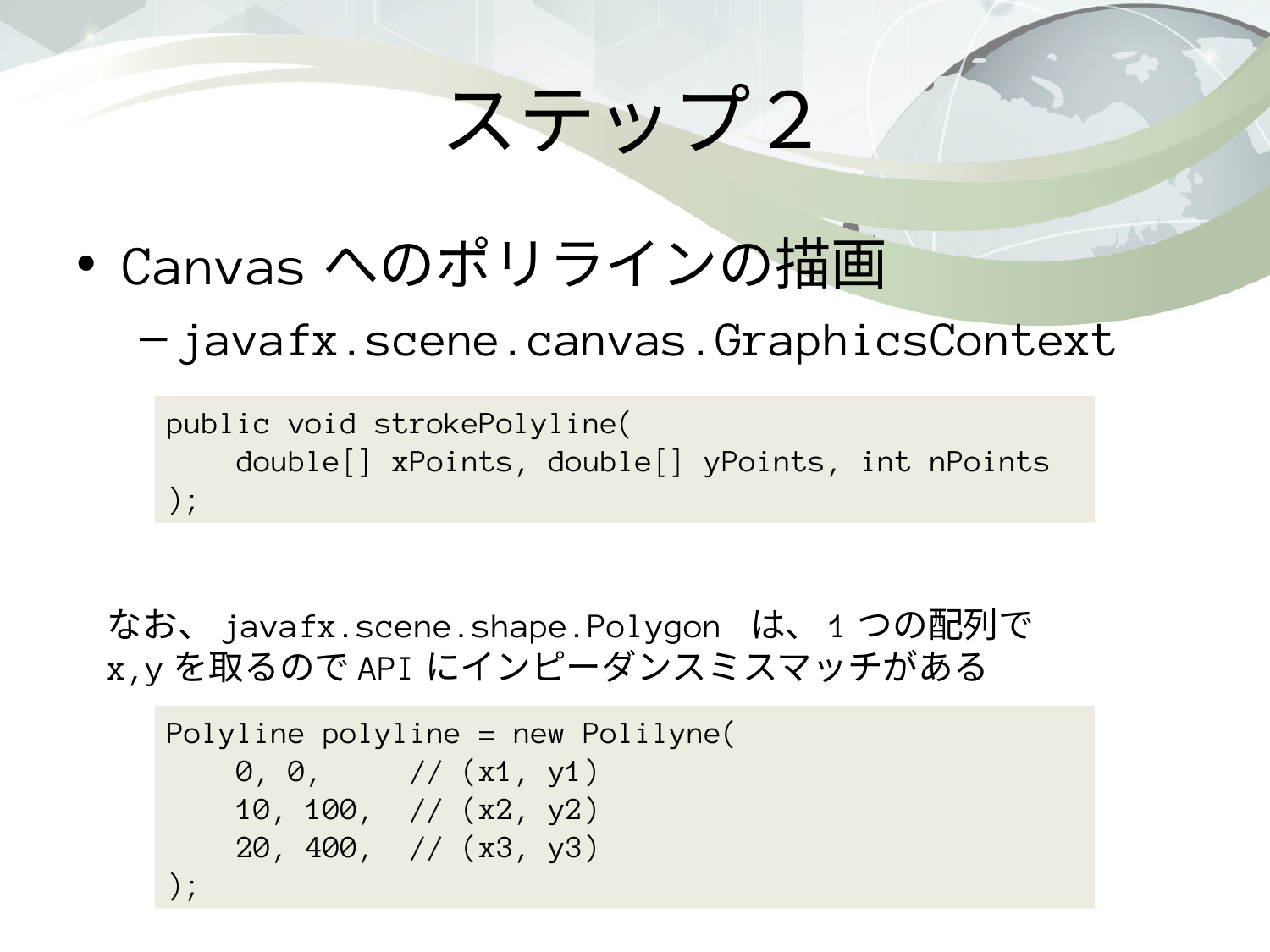

# ステップ２
Canvasへのポリラインの描画
javafx.scene.canvas.GraphicsContext

public void strokePolyline(
    double[] xPoints, double[] yPoints, int nPoints
);
なお、javafx.scene.shape.Polygon は、1つの配列でx,yを取るのでAPIにインピーダンスミスマッチがある
Polyline polyline = new Polilyne(
    0, 0,     // (x1, y1)
    10, 100,  // (x2, y2)
    20, 400,  // (x3, y3)
);